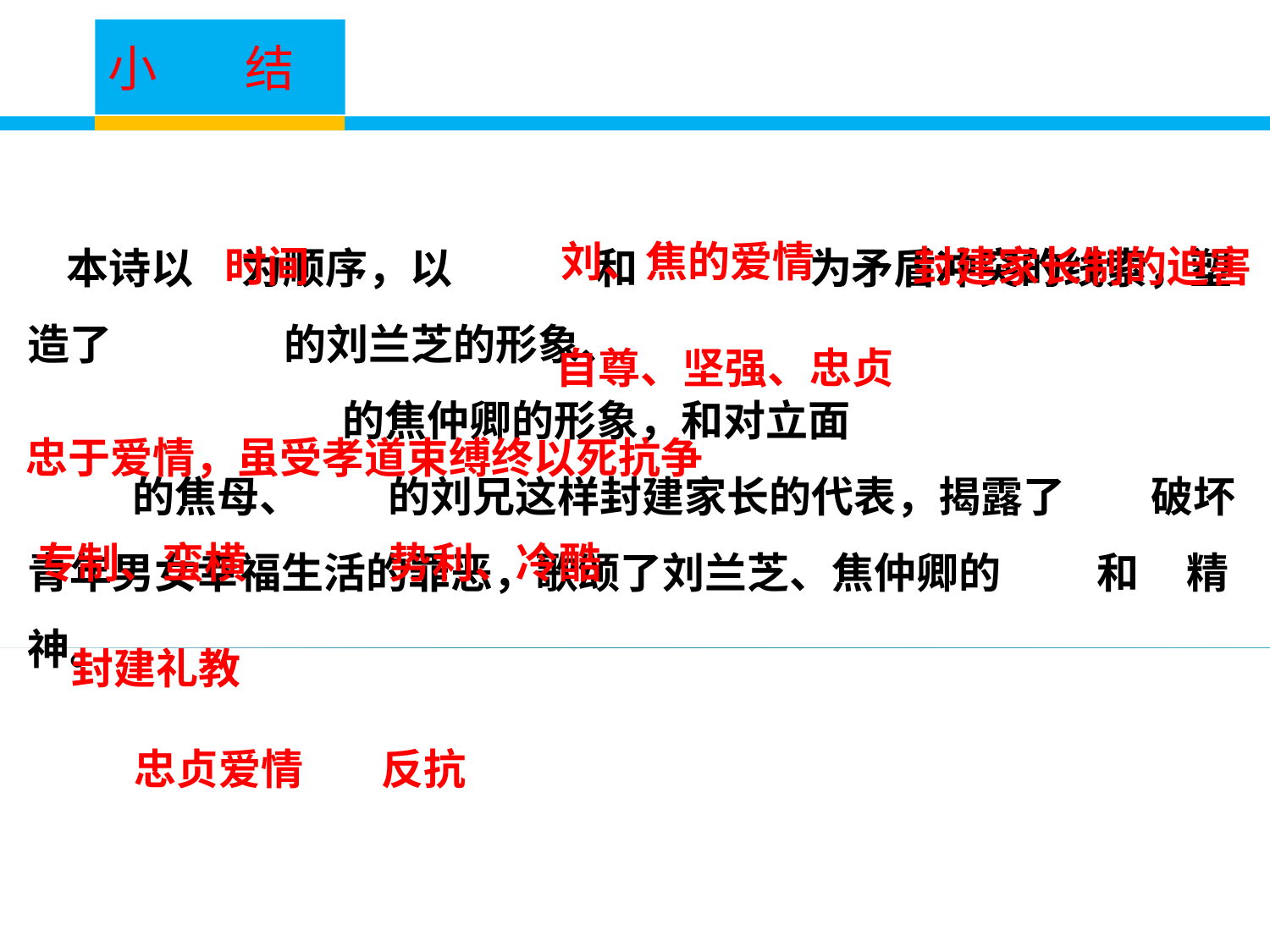

小        结

   本诗以     为顺序，以               和                  为矛盾冲突的线索，塑造了                  的刘兰芝的形象、
                                的焦仲卿的形象，和对立面
          的焦母、         的刘兄这样封建家长的代表，揭露了         破坏青年男女幸福生活的罪恶，歌颂了刘兰芝、焦仲卿的          和     精神。
刘、焦的爱情
时间
封建家长制的迫害
自尊、坚强、忠贞
忠于爱情，虽受孝道束缚终以死抗争
专制、蛮横
势利、冷酷
封建礼教
忠贞爱情
反抗